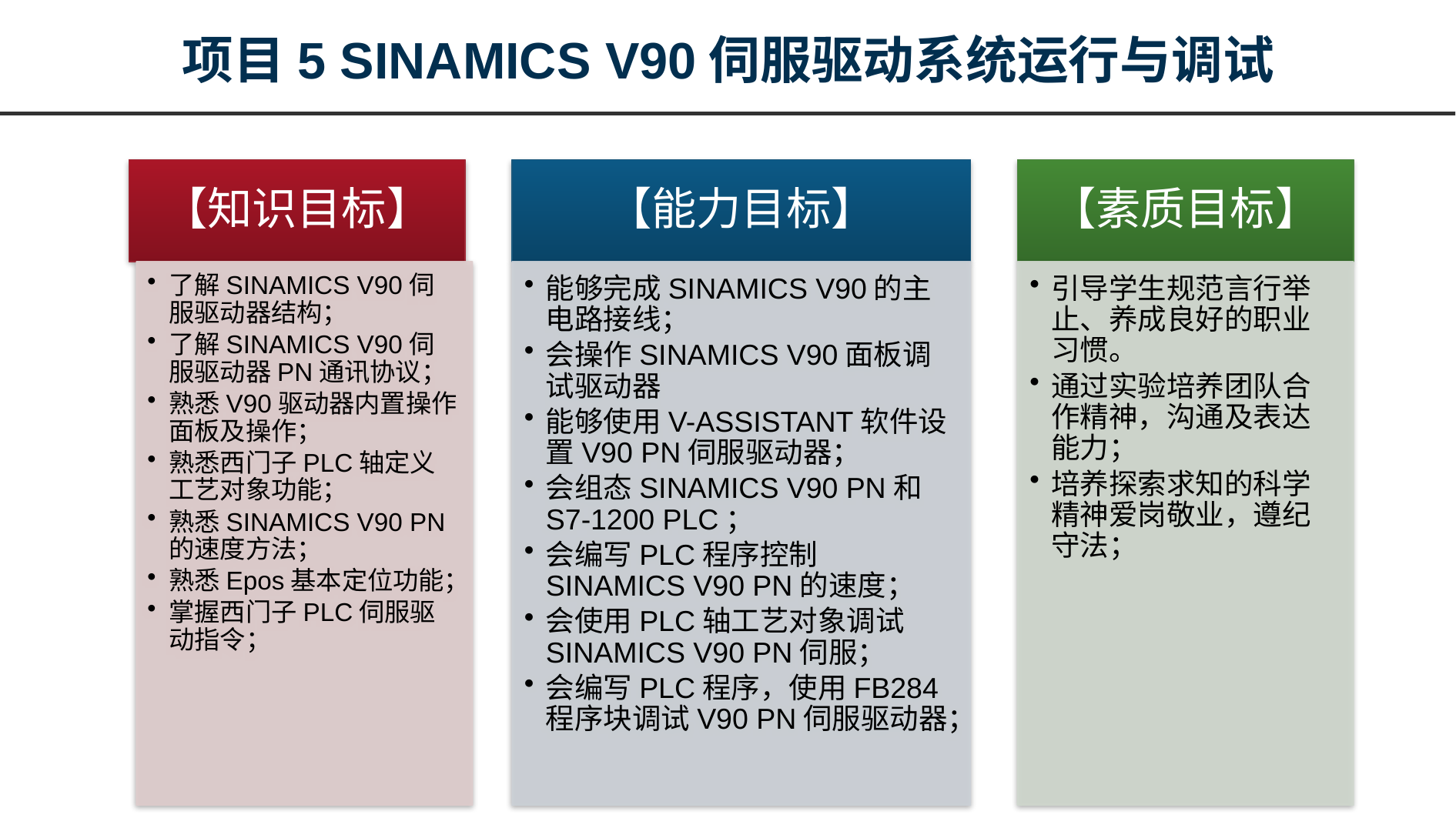

项目5 SINAMICS V90伺服驱动系统运行与调试
【知识目标】
了解SINAMICS V90伺服驱动器结构；
了解SINAMICS V90伺服驱动器PN通讯协议；
熟悉V90驱动器内置操作面板及操作；
熟悉西门子PLC轴定义工艺对象功能；
熟悉SINAMICS V90 PN的速度方法；
熟悉Epos基本定位功能；
掌握西门子PLC伺服驱动指令；

【能力目标】
能够完成SINAMICS V90的主电路接线；
会操作SINAMICS V90面板调试驱动器
能够使用V-ASSISTANT软件设置V90 PN伺服驱动器；
会组态SINAMICS V90 PN和S7-1200 PLC；
会编写PLC程序控制SINAMICS V90 PN的速度；
会使用PLC轴工艺对象调试SINAMICS V90 PN伺服；
会编写PLC程序，使用FB284程序块调试V90 PN伺服驱动器；

【素质目标】
引导学生规范言行举止、养成良好的职业习惯。
通过实验培养团队合作精神，沟通及表达能力；
培养探索求知的科学精神爱岗敬业，遵纪守法；